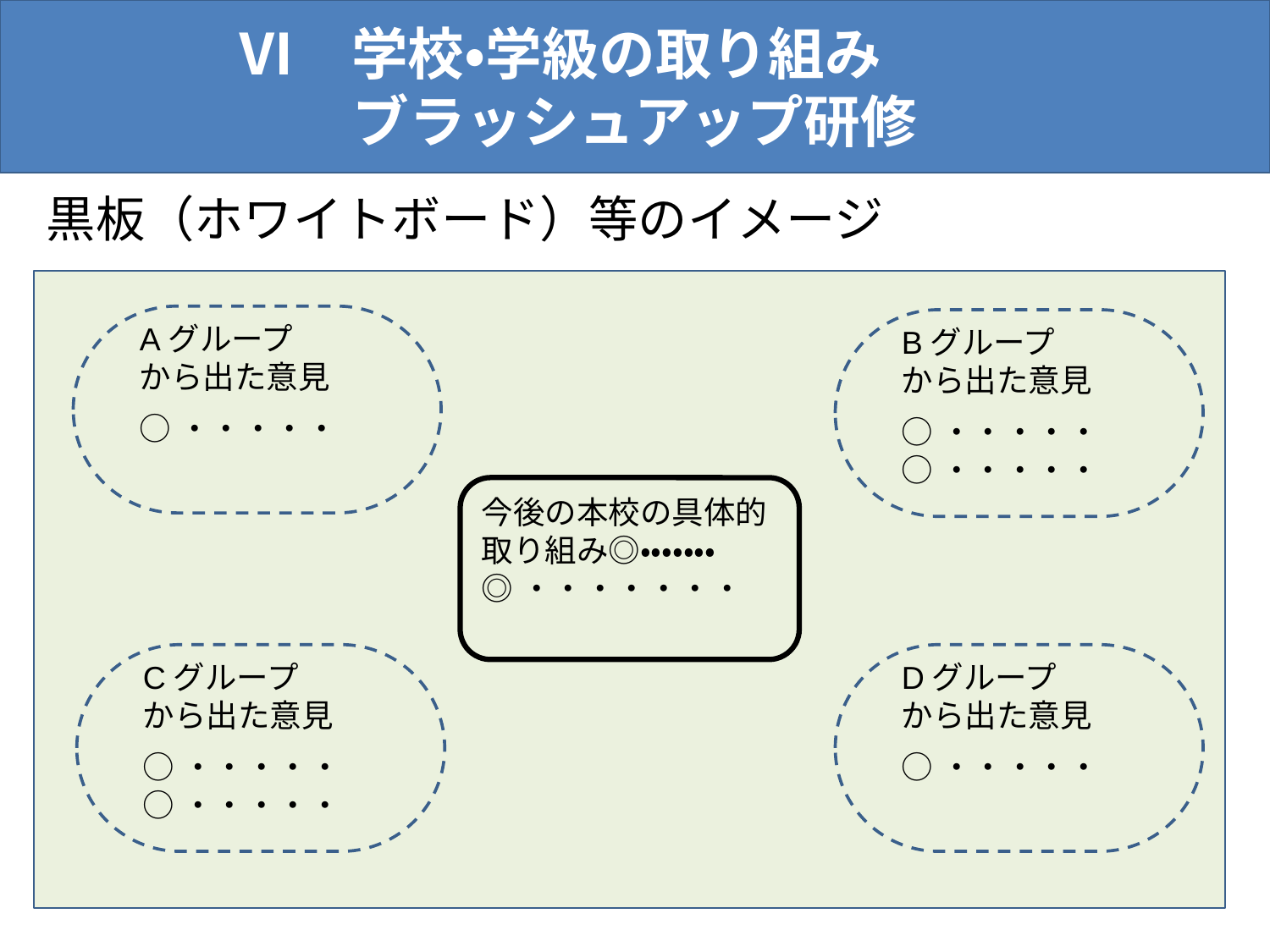

Ⅵ　学校・学級の取り組み
ブラッシュアップ研修
#
黒板（ホワイトボード）等のイメージ

Aグループ
から出た意見
Bグループ
から出た意見
○・・・・・
○・・・・・
○・・・・・
今後の本校の具体的取り組み◎・・・・・・・
◎・・・・・・・

Cグループ
から出た意見
Dグループ
から出た意見
○・・・・・
○・・・・・
○・・・・・